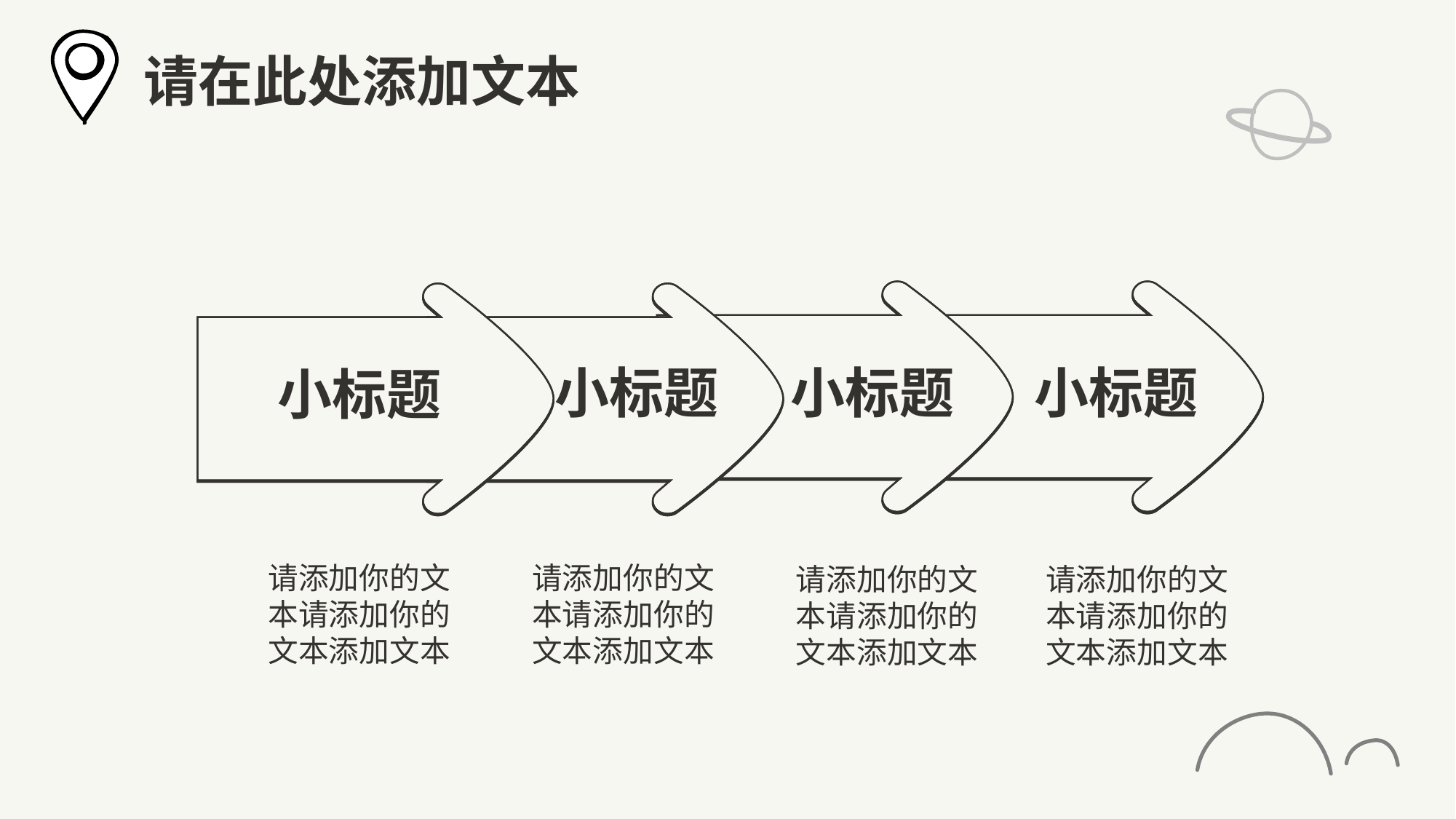

请在此处添加文本

小标题
小标题
小标题
小标题
请添加你的文本请添加你的文本添加文本
请添加你的文本请添加你的文本添加文本
请添加你的文本请添加你的文本添加文本
请添加你的文本请添加你的文本添加文本